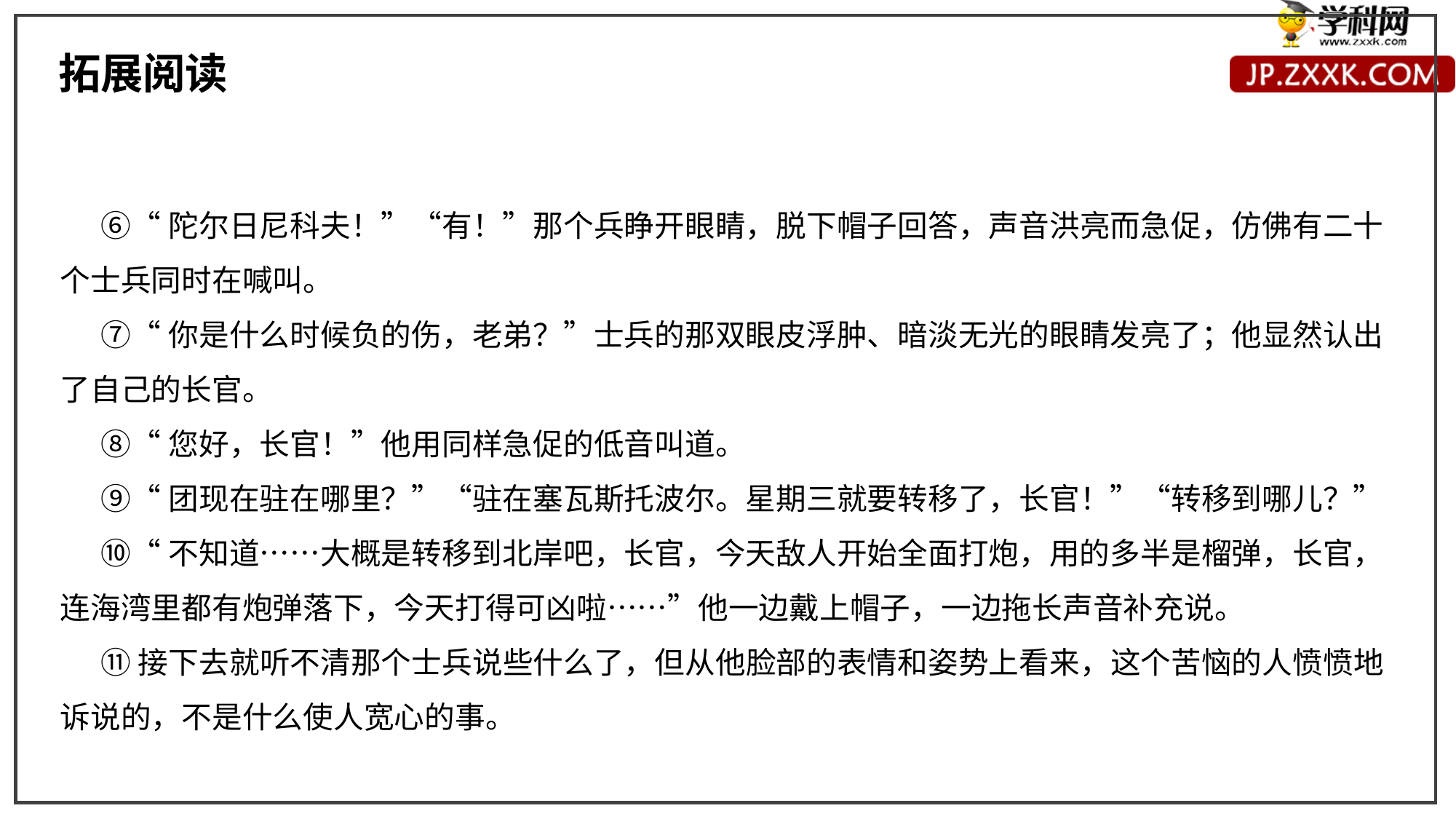

拓展阅读
      ⑥“陀尔日尼科夫！”“有！”那个兵睁开眼睛，脱下帽子回答，声音洪亮而急促，仿佛有二十个士兵同时在喊叫。
      ⑦“你是什么时候负的伤，老弟？”士兵的那双眼皮浮肿、暗淡无光的眼睛发亮了；他显然认出了自己的长官。
      ⑧“您好，长官！”他用同样急促的低音叫道。
      ⑨“团现在驻在哪里？”“驻在塞瓦斯托波尔。星期三就要转移了，长官！”“转移到哪儿？”
      ⑩“不知道……大概是转移到北岸吧，长官，今天敌人开始全面打炮，用的多半是榴弹，长官，连海湾里都有炮弹落下，今天打得可凶啦……”他一边戴上帽子，一边拖长声音补充说。
      ⑪接下去就听不清那个士兵说些什么了，但从他脸部的表情和姿势上看来，这个苦恼的人愤愤地诉说的，不是什么使人宽心的事。